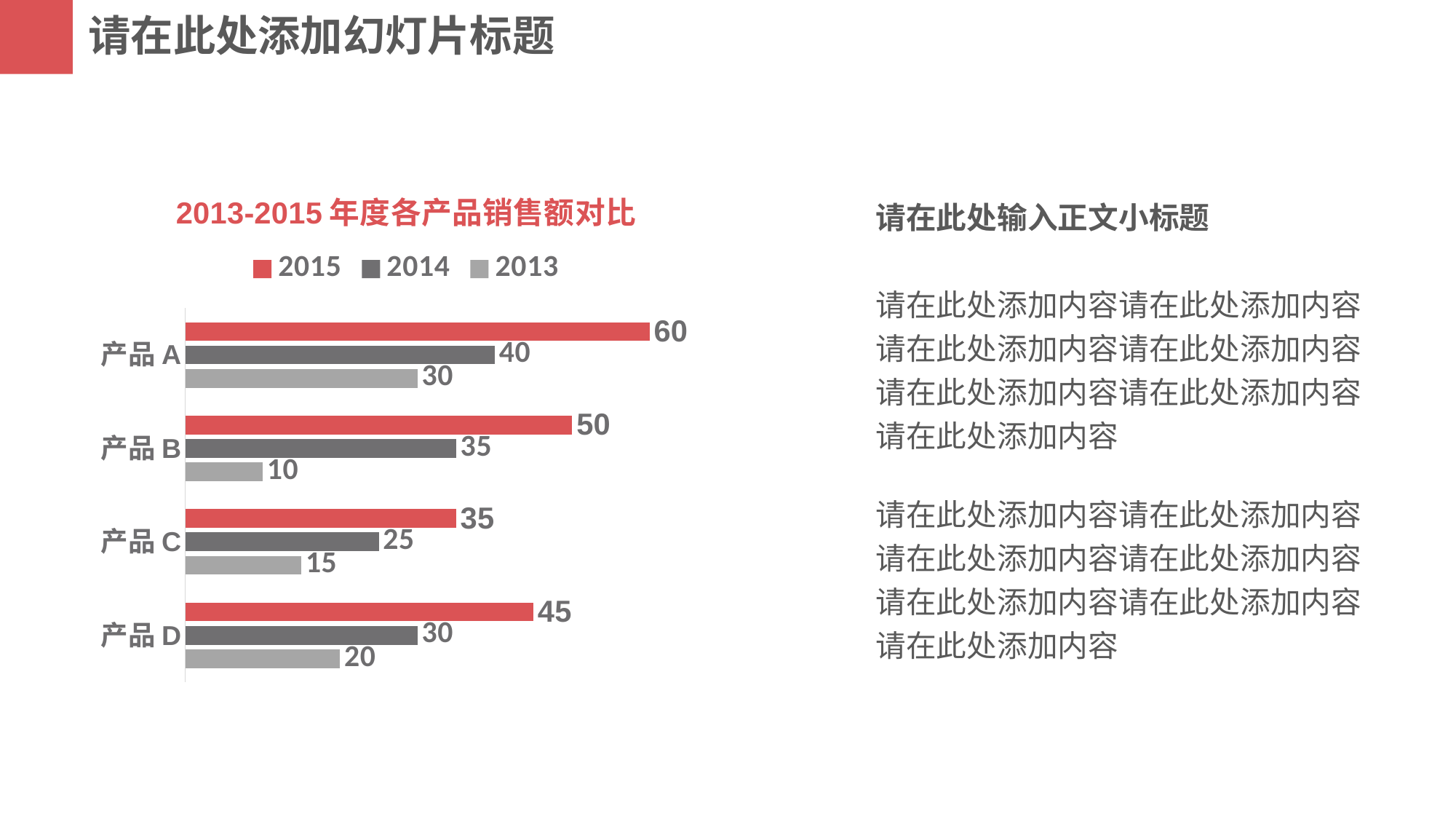

请在此处添加幻灯片标题

### Chart: 2013-2015年度各产品销售额对比

| Category | 2013 | 2014 | 2015 |
|---|---|---|---|
| 产品D | 20.0 | 30.0 | 45.0 |
| 产品C | 15.0 | 25.0 | 35.0 |
| 产品B | 10.0 | 35.0 | 50.0 |
| 产品A | 30.0 | 40.0 | 60.0 |
请在此处输入正文小标题
请在此处添加内容请在此处添加内容请在此处添加内容请在此处添加内容
请在此处添加内容请在此处添加内容请在此处添加内容
请在此处添加内容请在此处添加内容请在此处添加内容请在此处添加内容
请在此处添加内容请在此处添加内容请在此处添加内容